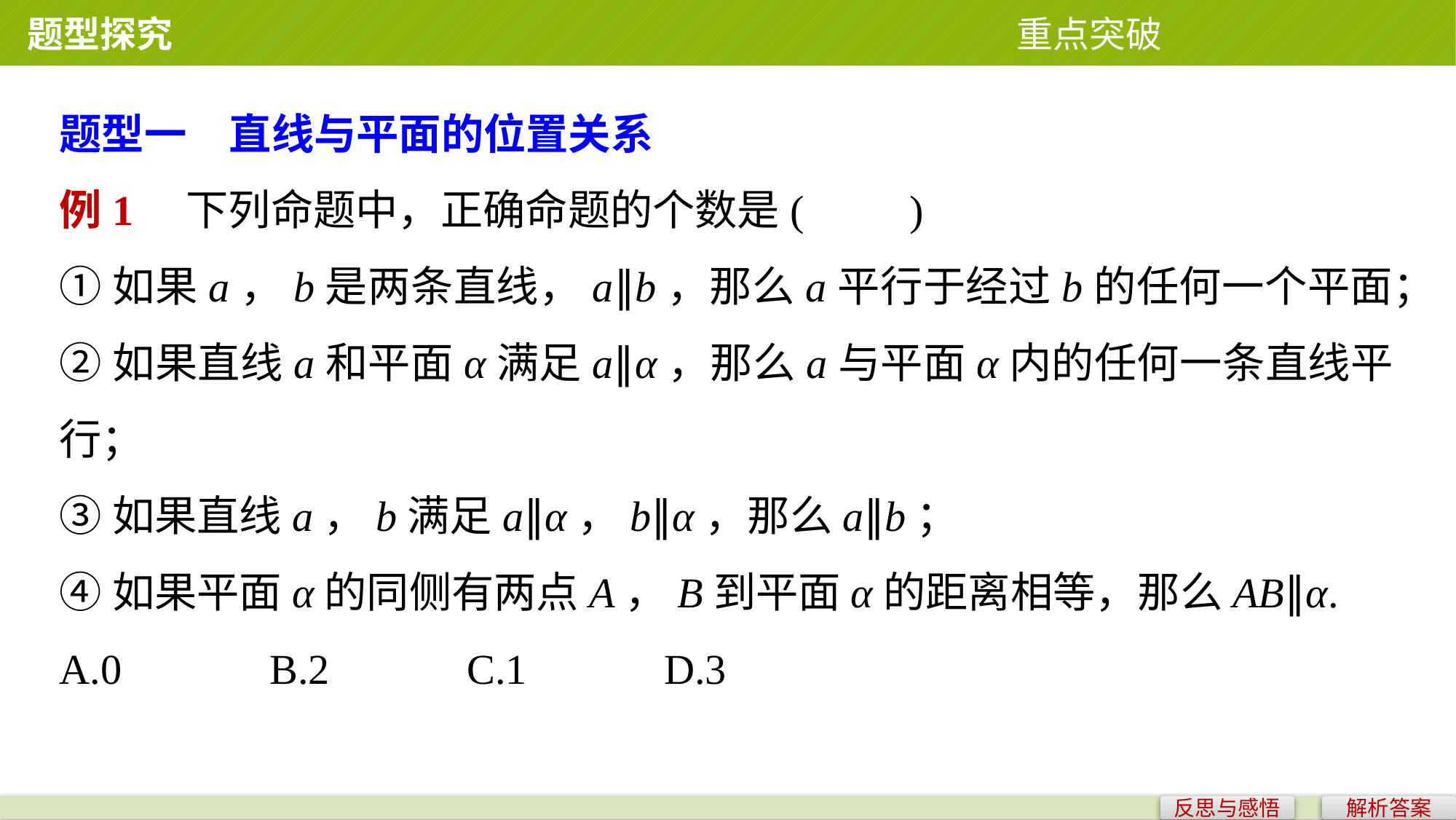

题型探究                                                                                                       重点突破
题型一　直线与平面的位置关系
例1　下列命题中，正确命题的个数是(　　)
①如果a，b是两条直线，a∥b，那么a平行于经过b的任何一个平面；
②如果直线a和平面α满足a∥α，那么a与平面α内的任何一条直线平行；
③如果直线a，b满足a∥α，b∥α，那么a∥b；
④如果平面α的同侧有两点A，B到平面α的距离相等，那么AB∥α.
A.0              B.2             C.1             D.3
反思与感悟
解析答案